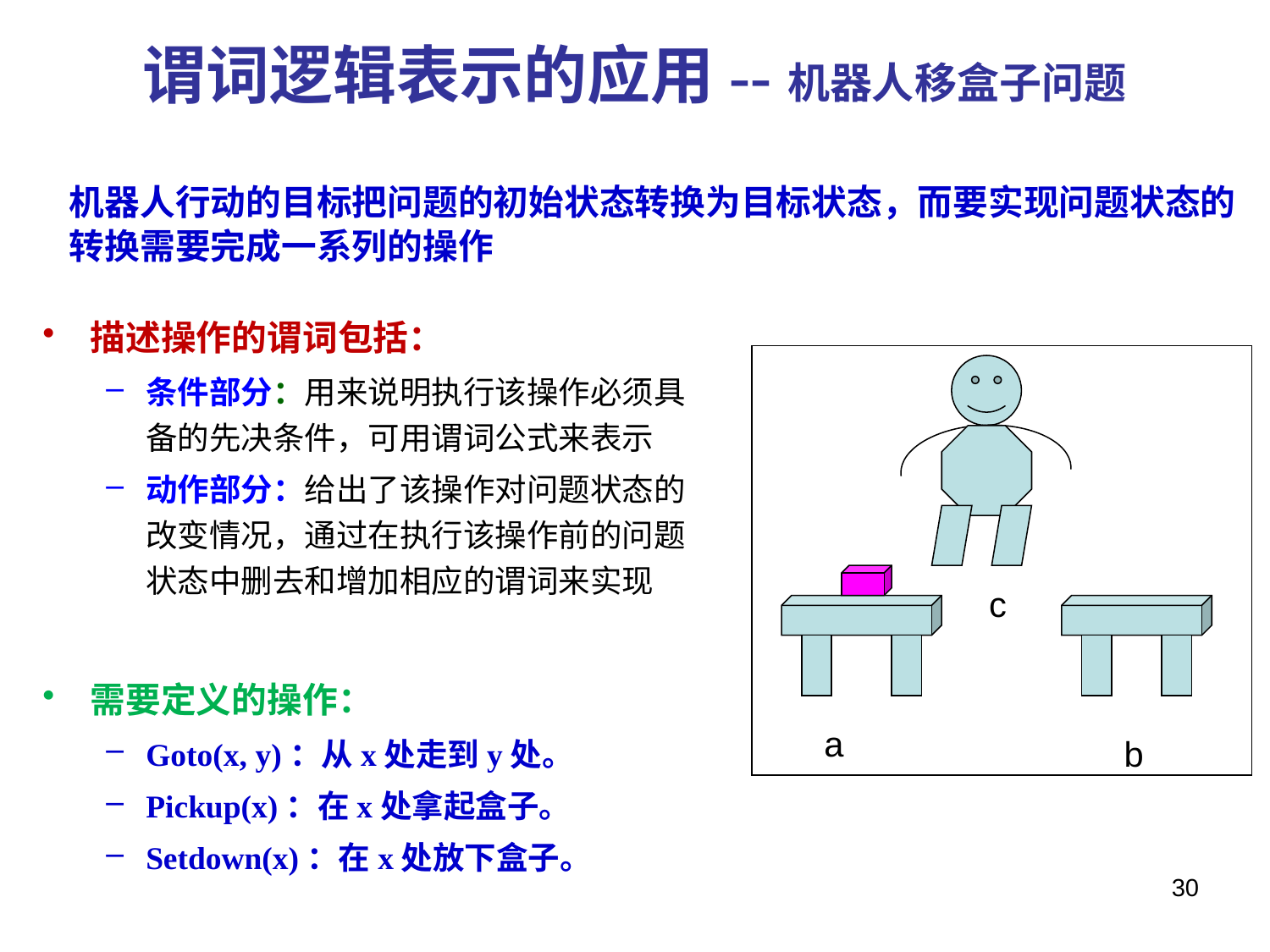

# 谓词逻辑表示的应用--机器人移盒子问题
机器人行动的目标把问题的初始状态转换为目标状态，而要实现问题状态的转换需要完成一系列的操作
描述操作的谓词包括：
条件部分：用来说明执行该操作必须具备的先决条件，可用谓词公式来表示
动作部分：给出了该操作对问题状态的改变情况，通过在执行该操作前的问题状态中删去和增加相应的谓词来实现

需要定义的操作：
Goto(x, y)：从x处走到y处。
Pickup(x)：在x处拿起盒子。
Setdown(x)：在x处放下盒子。

c

a
b
30